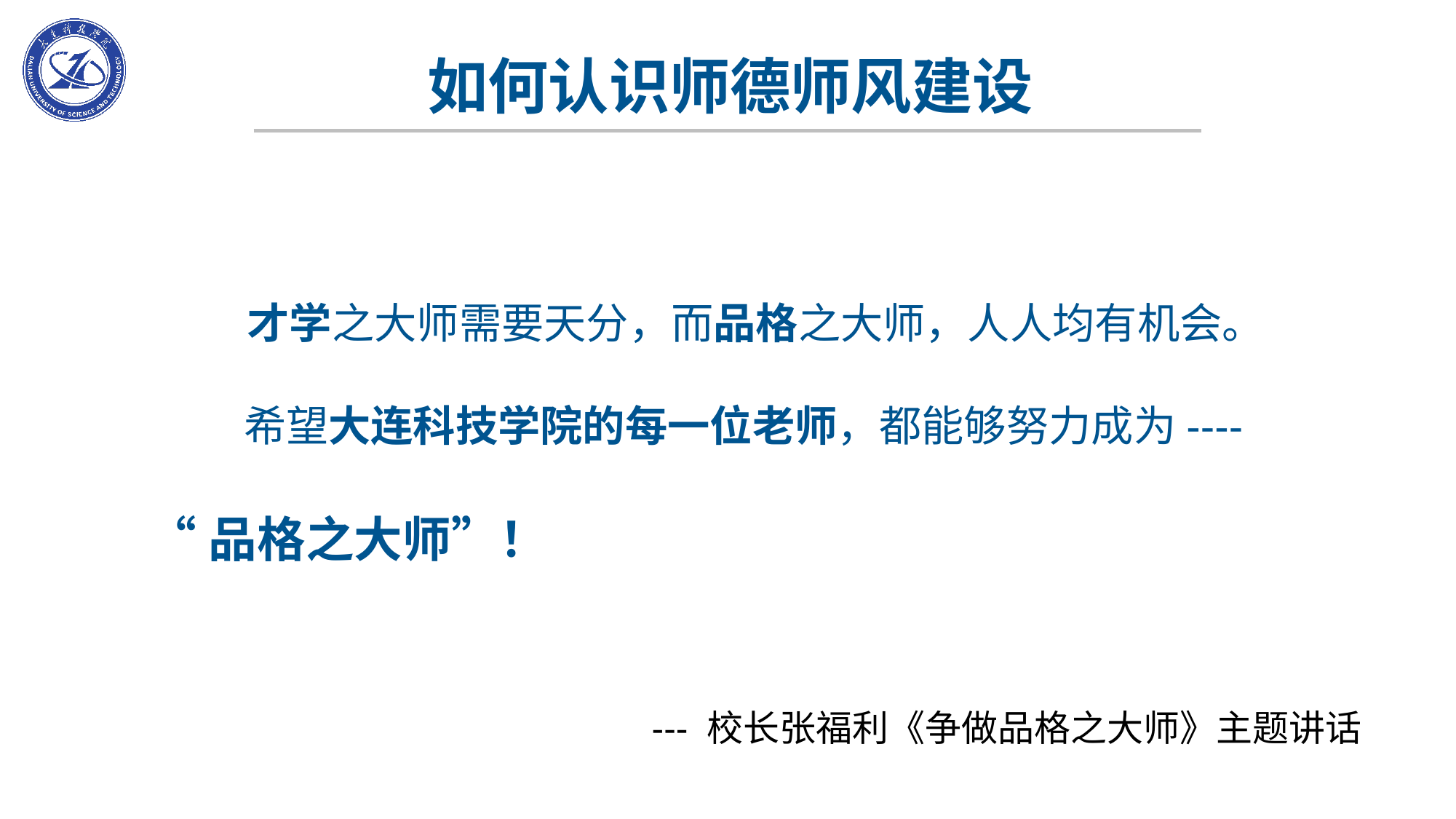

如何认识师德师风建设
        才学之大师需要天分，而品格之大师，人人均有机会。
         希望大连科技学院的每一位老师，都能够努力成为----
“品格之大师”！
--- 校长张福利《争做品格之大师》主题讲话